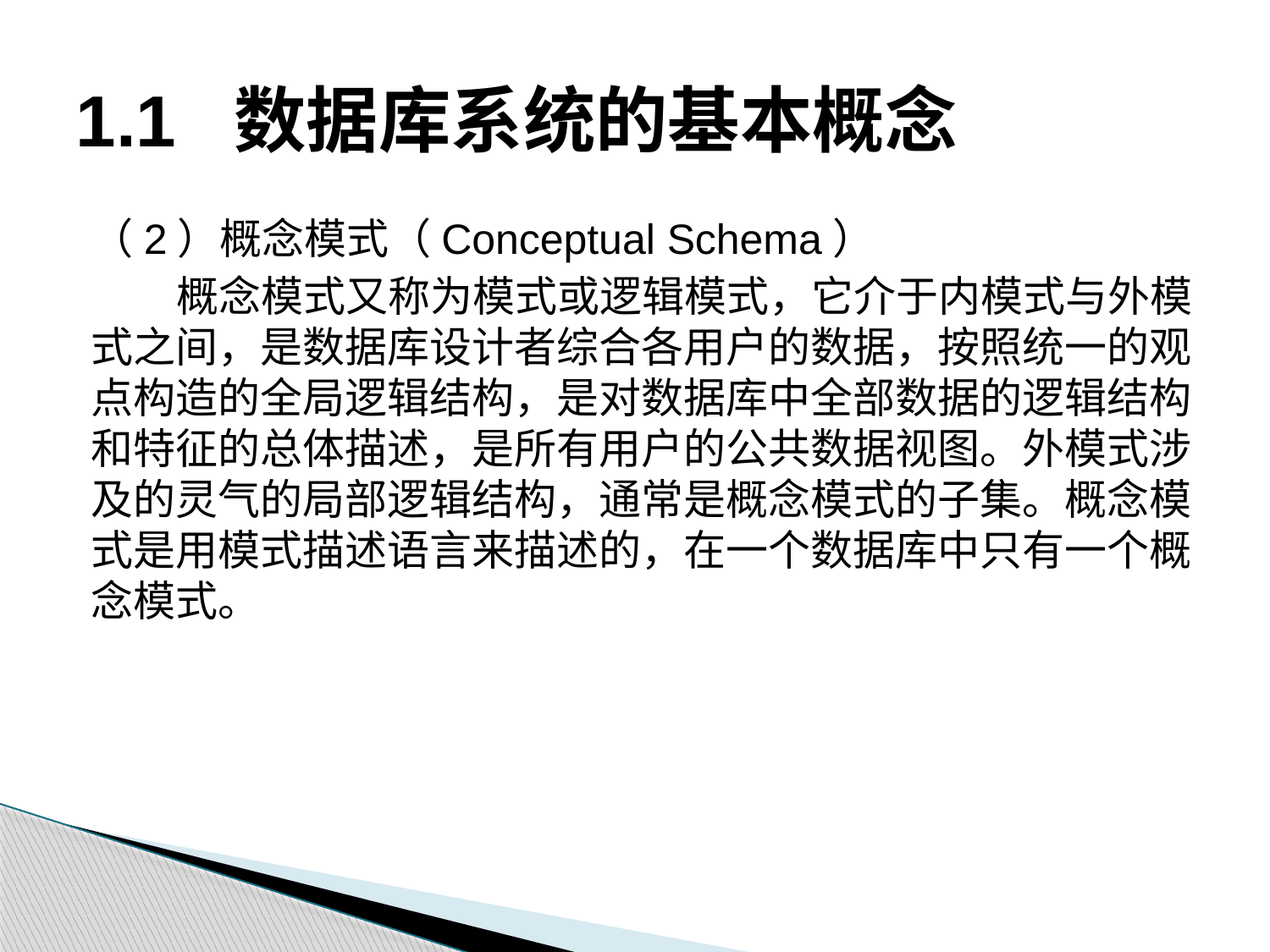

# 1.1  数据库系统的基本概念
（2）概念模式（Conceptual Schema）
概念模式又称为模式或逻辑模式，它介于内模式与外模式之间，是数据库设计者综合各用户的数据，按照统一的观点构造的全局逻辑结构，是对数据库中全部数据的逻辑结构和特征的总体描述，是所有用户的公共数据视图。外模式涉及的灵气的局部逻辑结构，通常是概念模式的子集。概念模式是用模式描述语言来描述的，在一个数据库中只有一个概念模式。